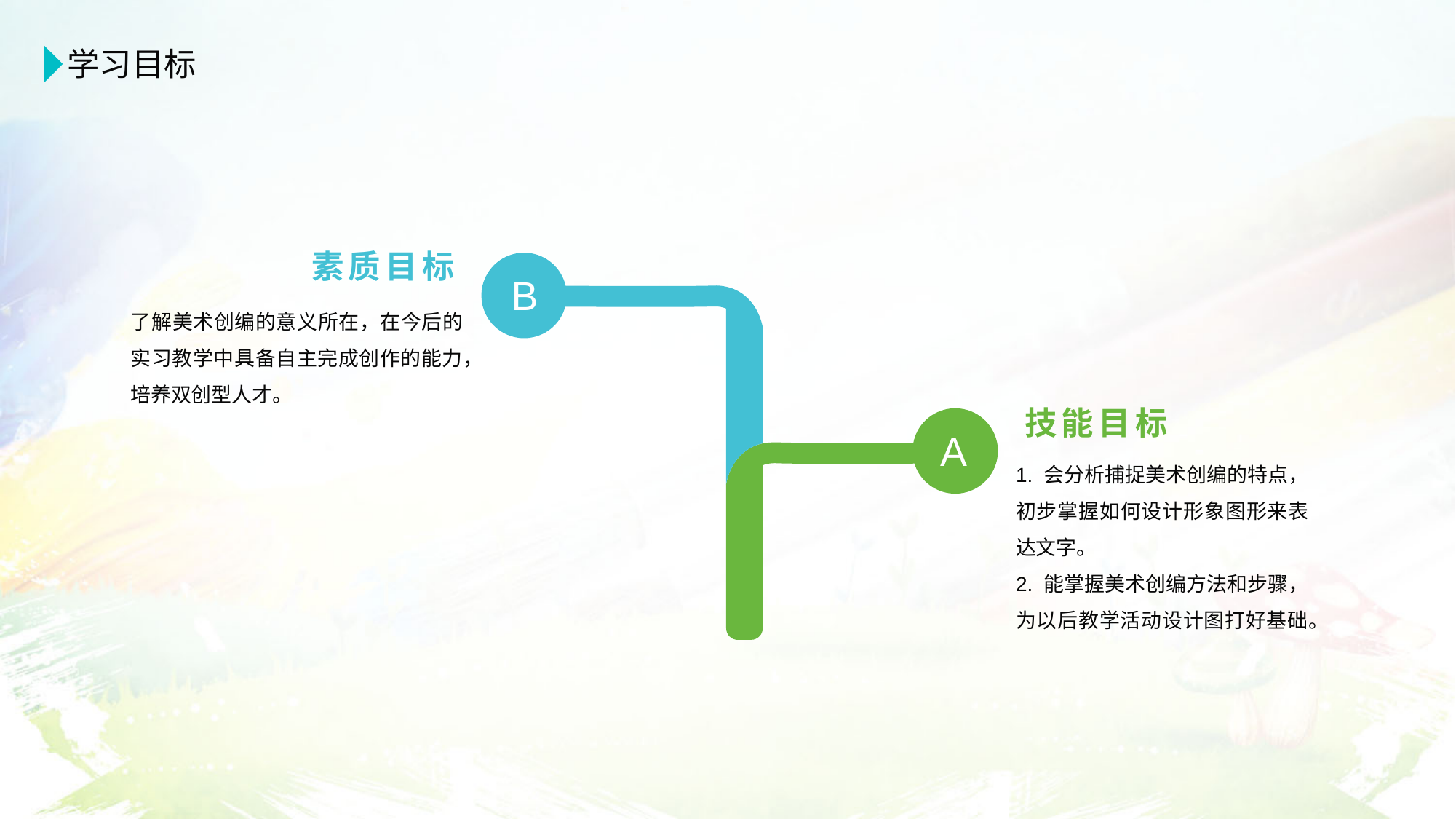

学习目标

素质目标

B

了解美术创编的意义所在，在今后的实习教学中具备自主完成创作的能力，
培养双创型人才。

技能目标

A

1. 会分析捕捉美术创编的特点，初步掌握如何设计形象图形来表达文字。
2. 能掌握美术创编方法和步骤，为以后教学活动设计图打好基础。